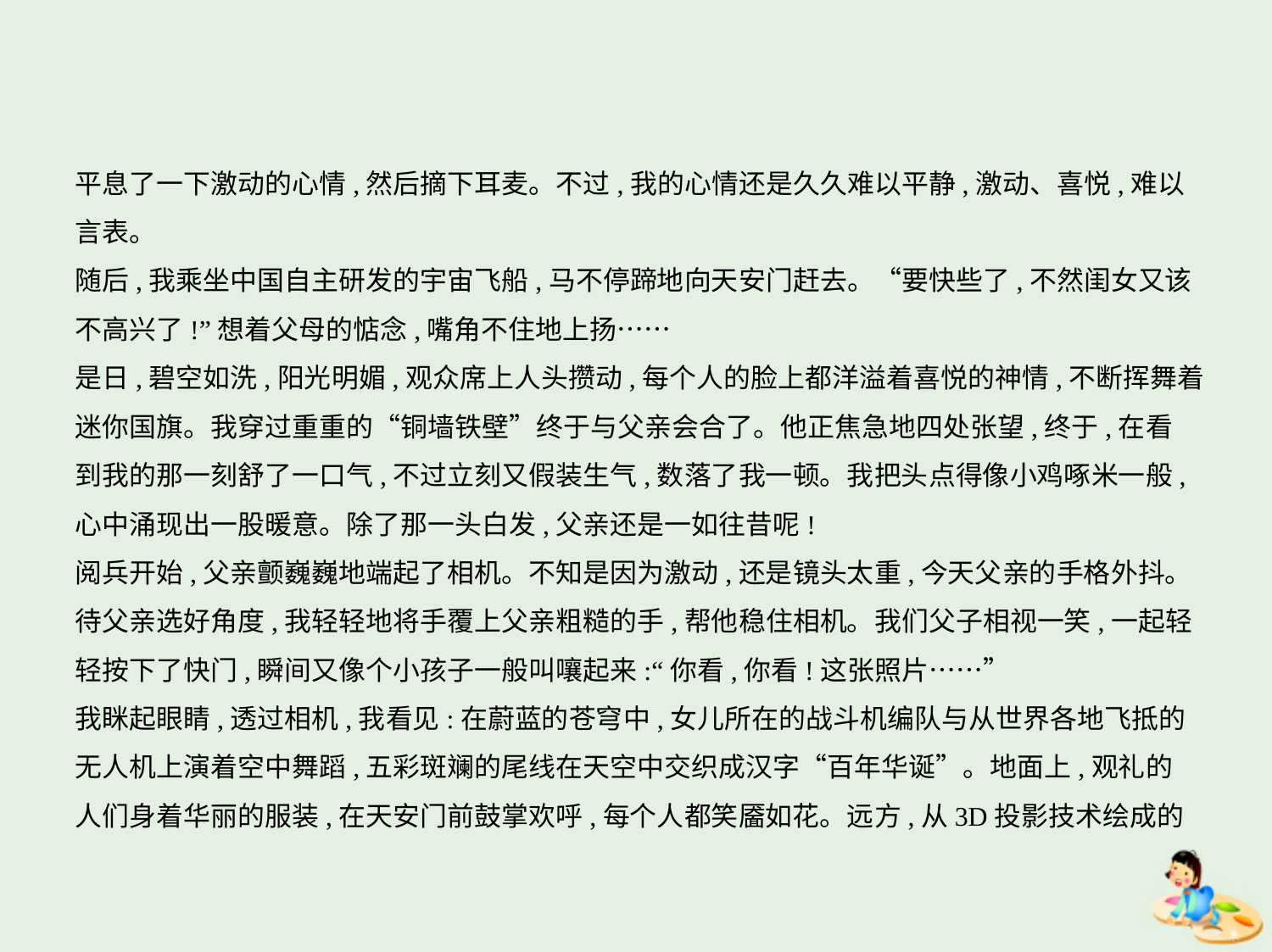

平息了一下激动的心情,然后摘下耳麦。不过,我的心情还是久久难以平静,激动、喜悦,难以
言表。
随后,我乘坐中国自主研发的宇宙飞船,马不停蹄地向天安门赶去。“要快些了,不然闺女又该
不高兴了!”想着父母的惦念,嘴角不住地上扬……
是日,碧空如洗,阳光明媚,观众席上人头攒动,每个人的脸上都洋溢着喜悦的神情,不断挥舞着
迷你国旗。我穿过重重的“铜墙铁壁”终于与父亲会合了。他正焦急地四处张望,终于,在看
到我的那一刻舒了一口气,不过立刻又假装生气,数落了我一顿。我把头点得像小鸡啄米一般,
心中涌现出一股暖意。除了那一头白发,父亲还是一如往昔呢!
阅兵开始,父亲颤巍巍地端起了相机。不知是因为激动,还是镜头太重,今天父亲的手格外抖。
待父亲选好角度,我轻轻地将手覆上父亲粗糙的手,帮他稳住相机。我们父子相视一笑,一起轻
轻按下了快门,瞬间又像个小孩子一般叫嚷起来:“你看,你看!这张照片……”
我眯起眼睛,透过相机,我看见:在蔚蓝的苍穹中,女儿所在的战斗机编队与从世界各地飞抵的
无人机上演着空中舞蹈,五彩斑斓的尾线在天空中交织成汉字“百年华诞”。地面上,观礼的
人们身着华丽的服装,在天安门前鼓掌欢呼,每个人都笑靥如花。远方,从3D投影技术绘成的